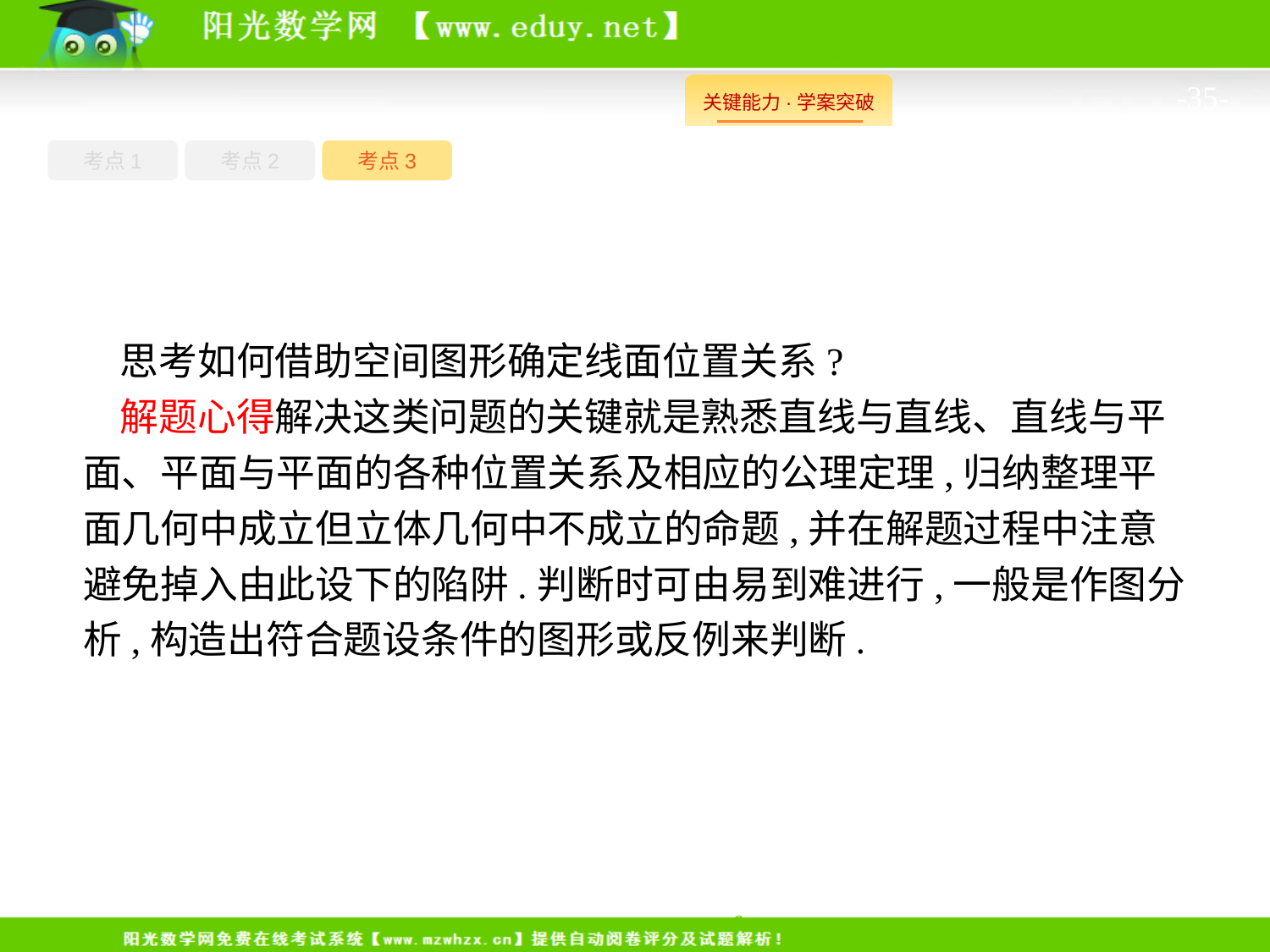

-35-
考点1
考点3
考点2
思考如何借助空间图形确定线面位置关系?
解题心得解决这类问题的关键就是熟悉直线与直线、直线与平面、平面与平面的各种位置关系及相应的公理定理,归纳整理平面几何中成立但立体几何中不成立的命题,并在解题过程中注意避免掉入由此设下的陷阱.判断时可由易到难进行,一般是作图分析,构造出符合题设条件的图形或反例来判断.